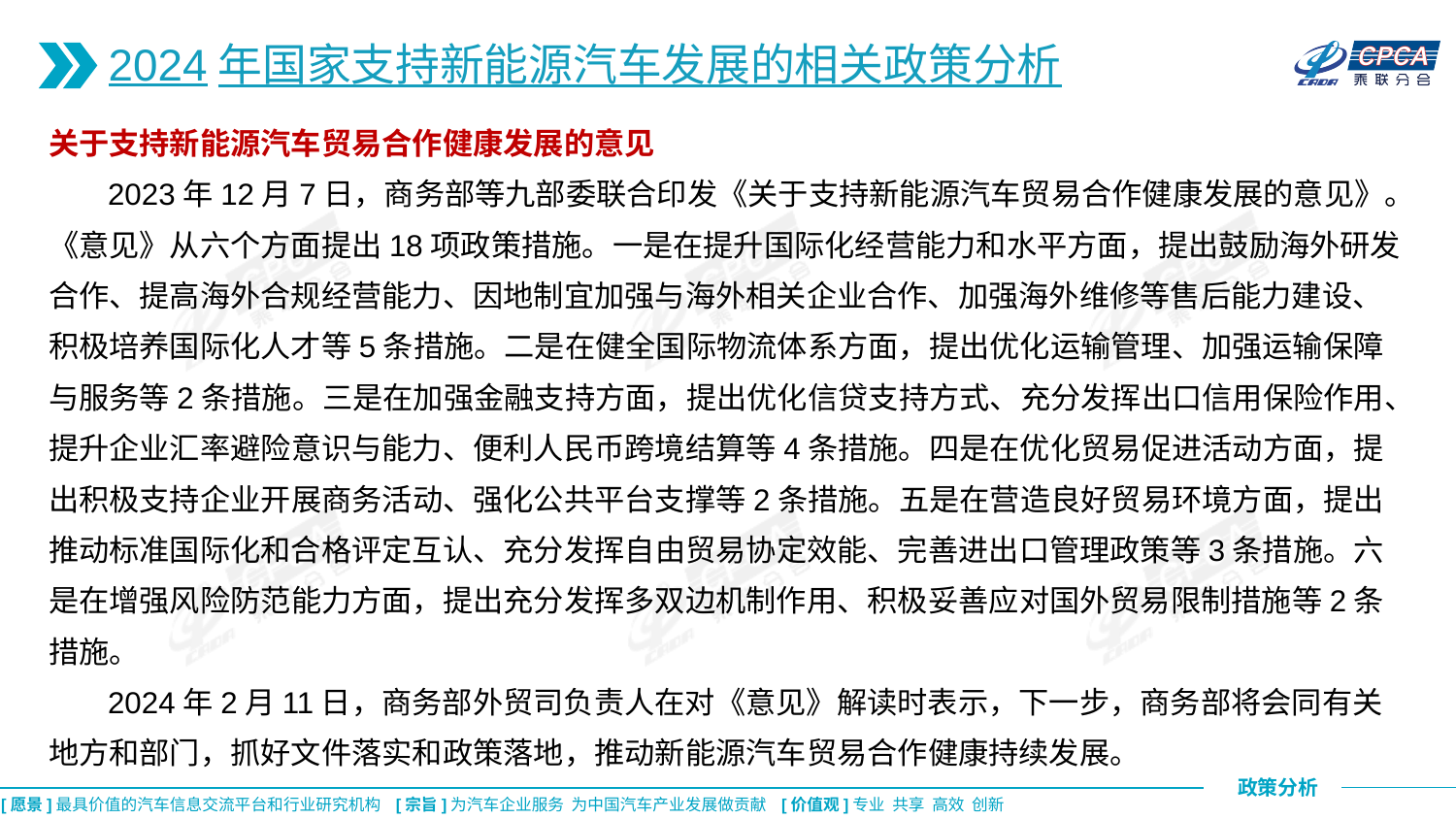

2024年国家支持新能源汽车发展的相关政策分析
关于支持新能源汽车贸易合作健康发展的意见
       2023年12月7日，商务部等九部委联合印发《关于支持新能源汽车贸易合作健康发展的意见》。《意见》从六个方面提出18项政策措施。一是在提升国际化经营能力和水平方面，提出鼓励海外研发合作、提高海外合规经营能力、因地制宜加强与海外相关企业合作、加强海外维修等售后能力建设、积极培养国际化人才等5条措施。二是在健全国际物流体系方面，提出优化运输管理、加强运输保障与服务等2条措施。三是在加强金融支持方面，提出优化信贷支持方式、充分发挥出口信用保险作用、提升企业汇率避险意识与能力、便利人民币跨境结算等4条措施。四是在优化贸易促进活动方面，提出积极支持企业开展商务活动、强化公共平台支撑等2条措施。五是在营造良好贸易环境方面，提出推动标准国际化和合格评定互认、充分发挥自由贸易协定效能、完善进出口管理政策等3条措施。六是在增强风险防范能力方面，提出充分发挥多双边机制作用、积极妥善应对国外贸易限制措施等2条措施。
       2024年2月11日，商务部外贸司负责人在对《意见》解读时表示，下一步，商务部将会同有关地方和部门，抓好文件落实和政策落地，推动新能源汽车贸易合作健康持续发展。